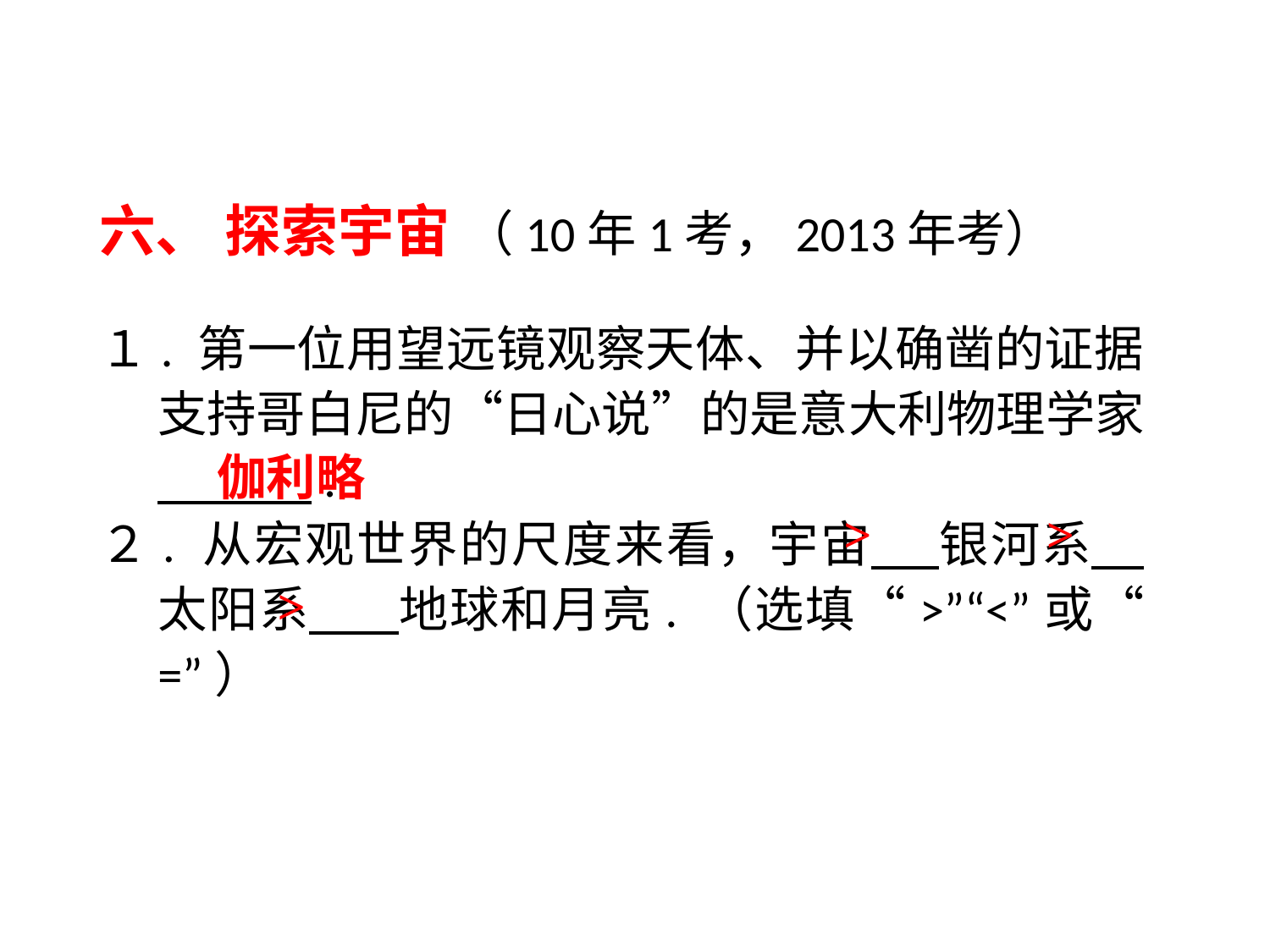

六、 探索宇宙 （10年1考，2013年考）
１. 第一位用望远镜观察天体、并以确凿的证据支持哥白尼的“日心说”的是意大利物理学家               .
２. 从宏观世界的尺度来看，宇宙     银河系     太阳系       地球和月亮. （选填“>”“<”或“ =”）
伽利略
>
>
>